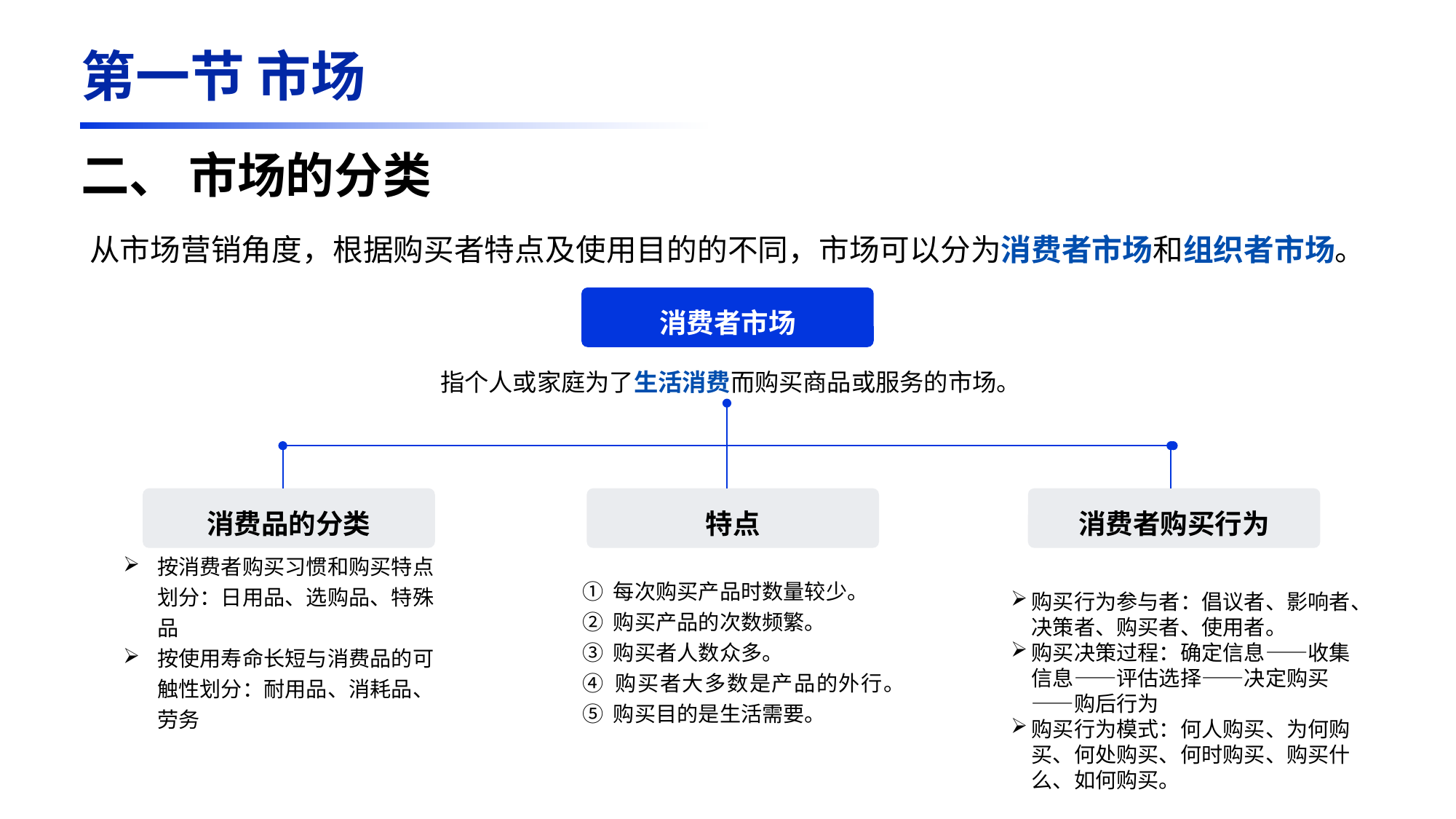

第一节 市场
二、 市场的分类
从市场营销角度，根据购买者特点及使用目的的不同，市场可以分为消费者市场和组织者市场。
消费者市场
指个人或家庭为了生活消费而购买商品或服务的市场。
消费品的分类
按消费者购买习惯和购买特点划分：日用品、选购品、特殊品
按使用寿命长短与消费品的可触性划分：耐用品、消耗品、劳务
特点
① 每次购买产品时数量较少。
② 购买产品的次数频繁。
③ 购买者人数众多。
④ 购买者大多数是产品的外行。
⑤ 购买目的是生活需要。
消费者购买行为
购买行为参与者：倡议者、影响者、决策者、购买者、使用者。
购买决策过程：确定信息——收集信息——评估选择——决定购买——购后行为
购买行为模式：何人购买、为何购买、何处购买、何时购买、购买什么、如何购买。